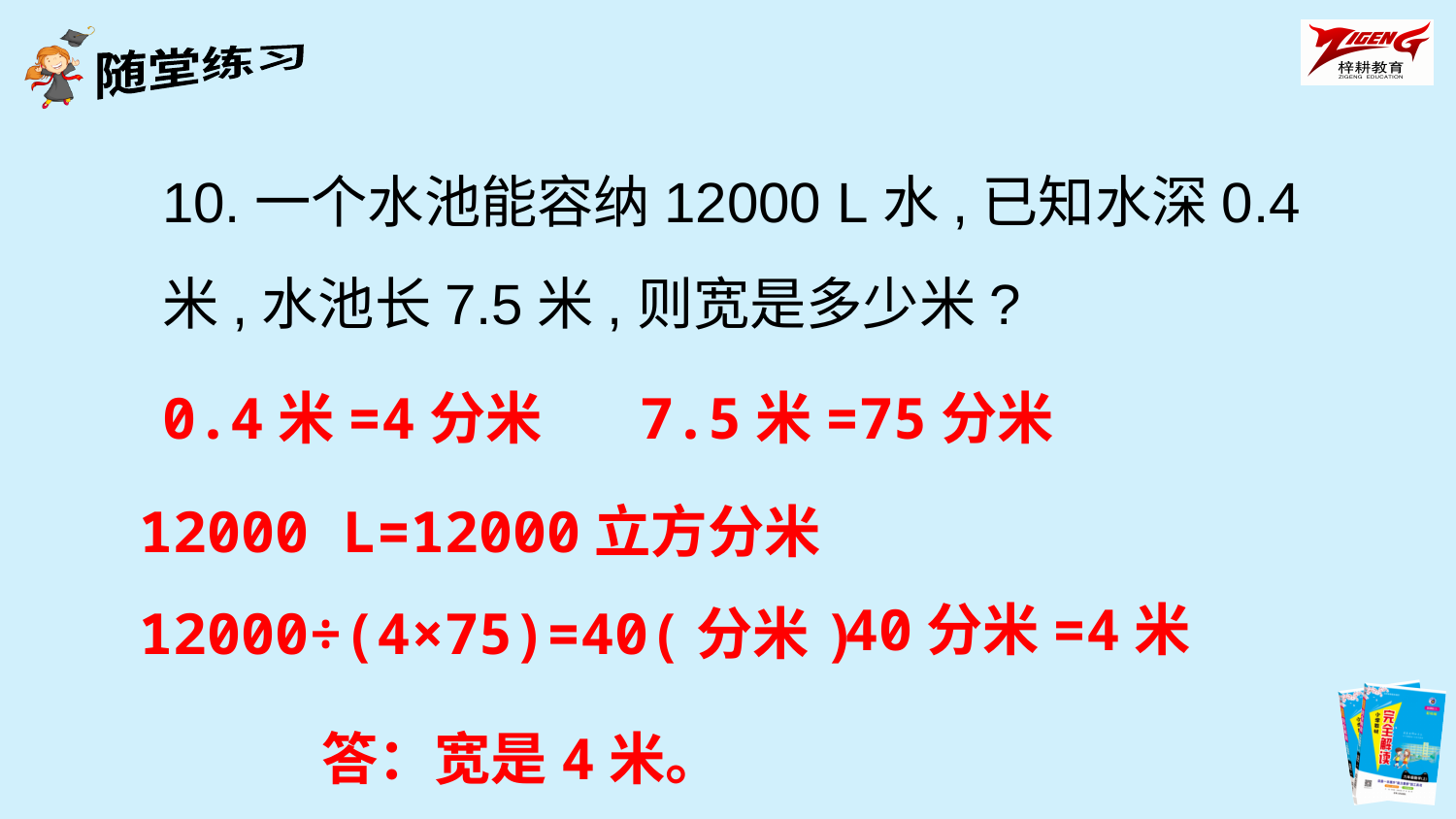

10.一个水池能容纳12000 L水,已知水深0.4米,水池长7.5米,则宽是多少米?
0.4米=4分米
7.5米=75分米
12000 L=12000立方分米
40分米=4米
12000÷(4×75)=40(分米)
答：宽是4米。